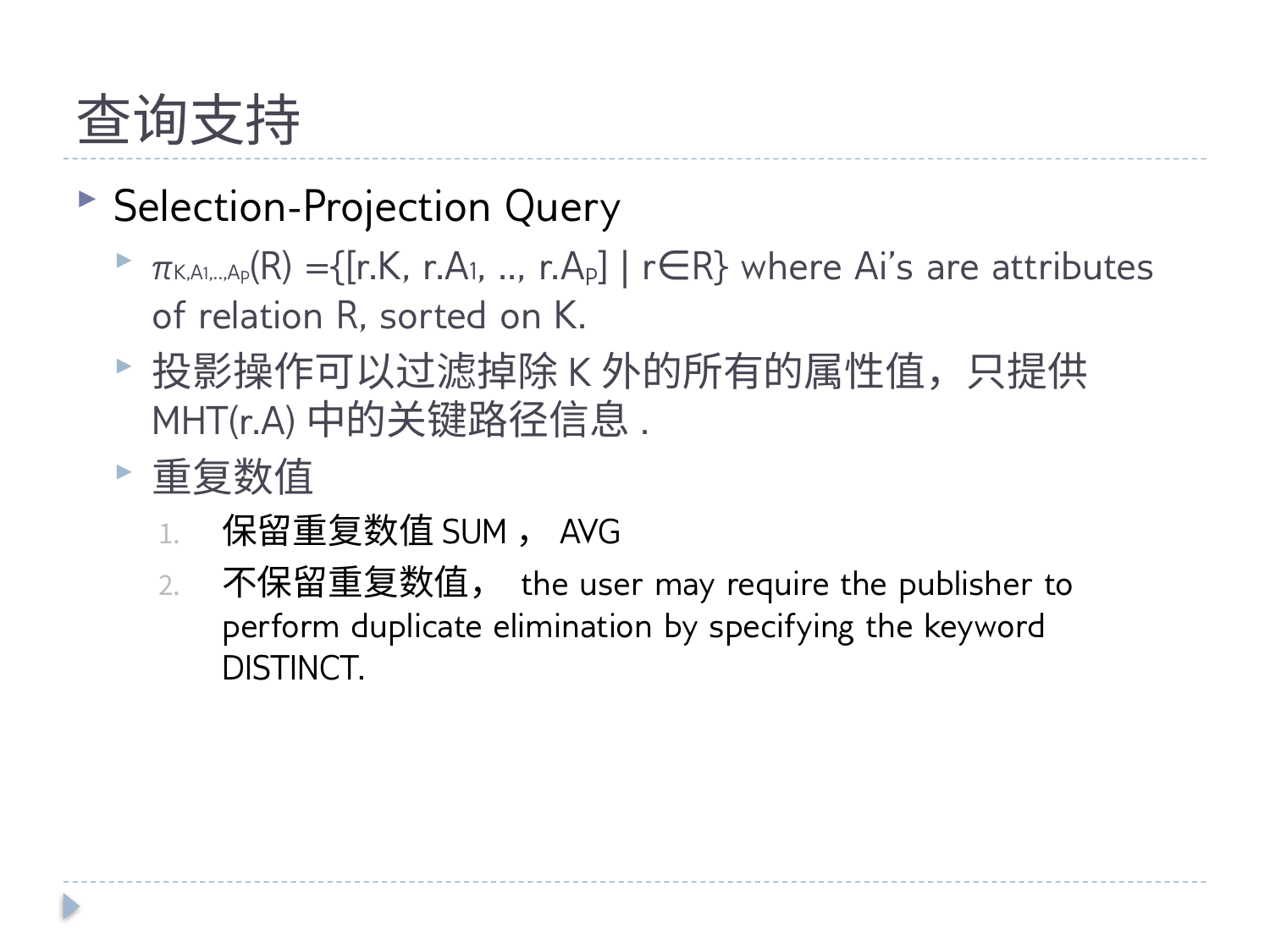

# 查询支持
Selection-Projection Query
πK,A1,..,Ap(R) ={[r.K, r.A1, .., r.Ap] | r∈R} where Ai’s are attributes of relation R, sorted on K.
投影操作可以过滤掉除K外的所有的属性值，只提供MHT(r.A)中的关键路径信息.
重复数值
保留重复数值SUM，AVG
不保留重复数值， the user may require the publisher to perform duplicate elimination by specifying the keyword DISTINCT.